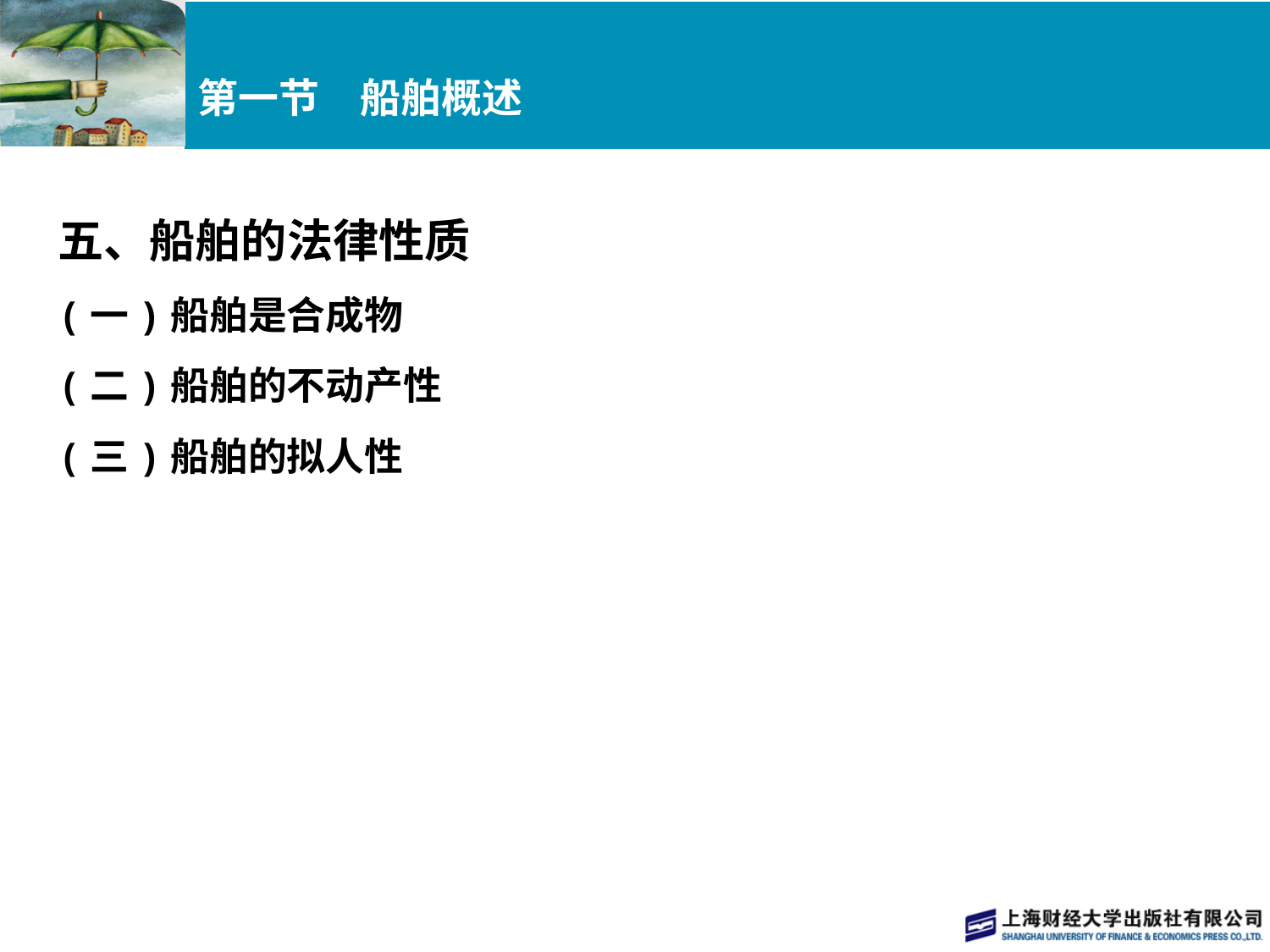

# 第一节　船舶概述
五、船舶的法律性质
(一)船舶是合成物
(二)船舶的不动产性
(三)船舶的拟人性